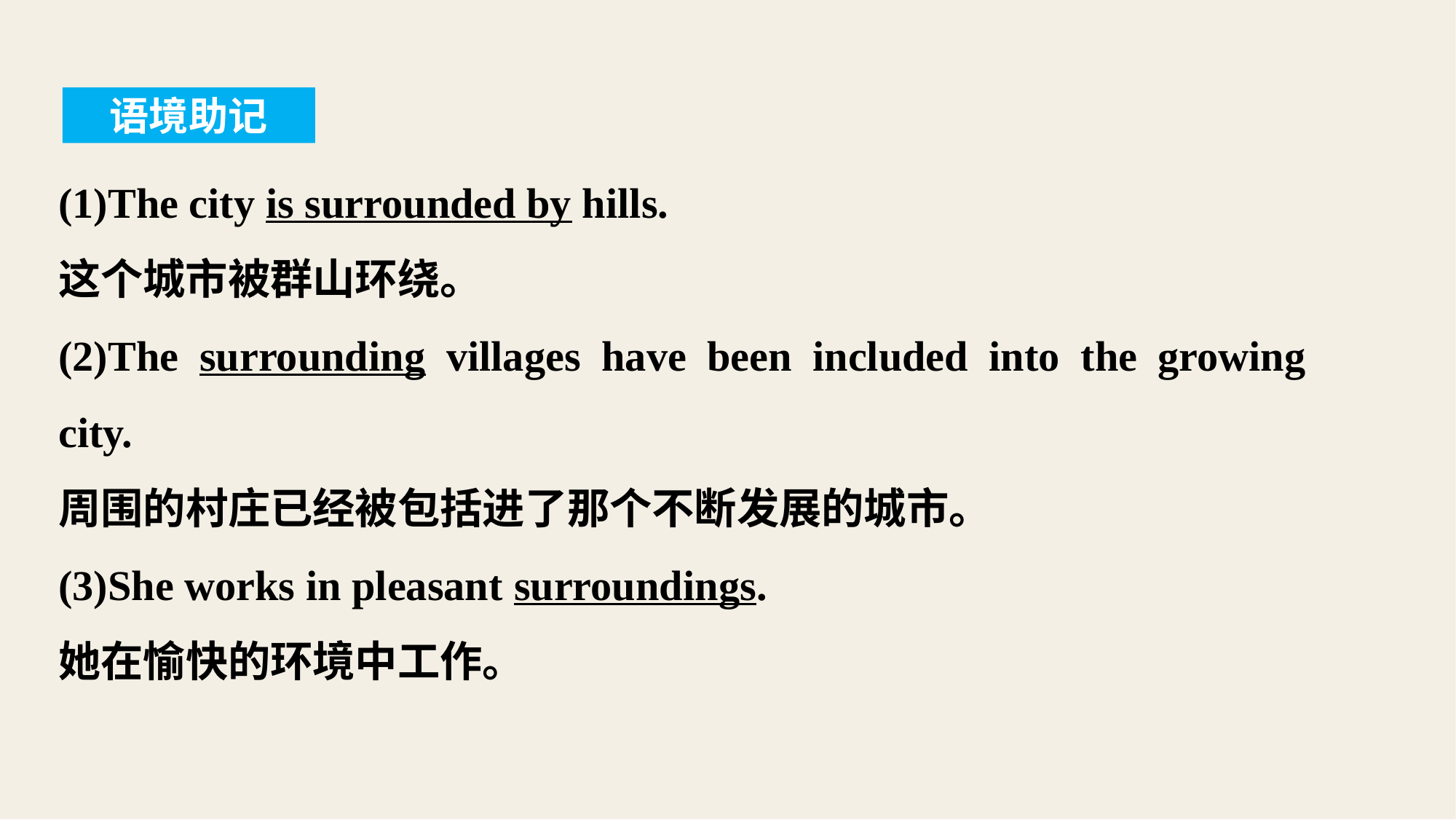

语境助记
(1)The city is surrounded by hills.
这个城市被群山环绕。
(2)The surrounding villages have been included into the growing city.
周围的村庄已经被包括进了那个不断发展的城市。
(3)She works in pleasant surroundings.
她在愉快的环境中工作。